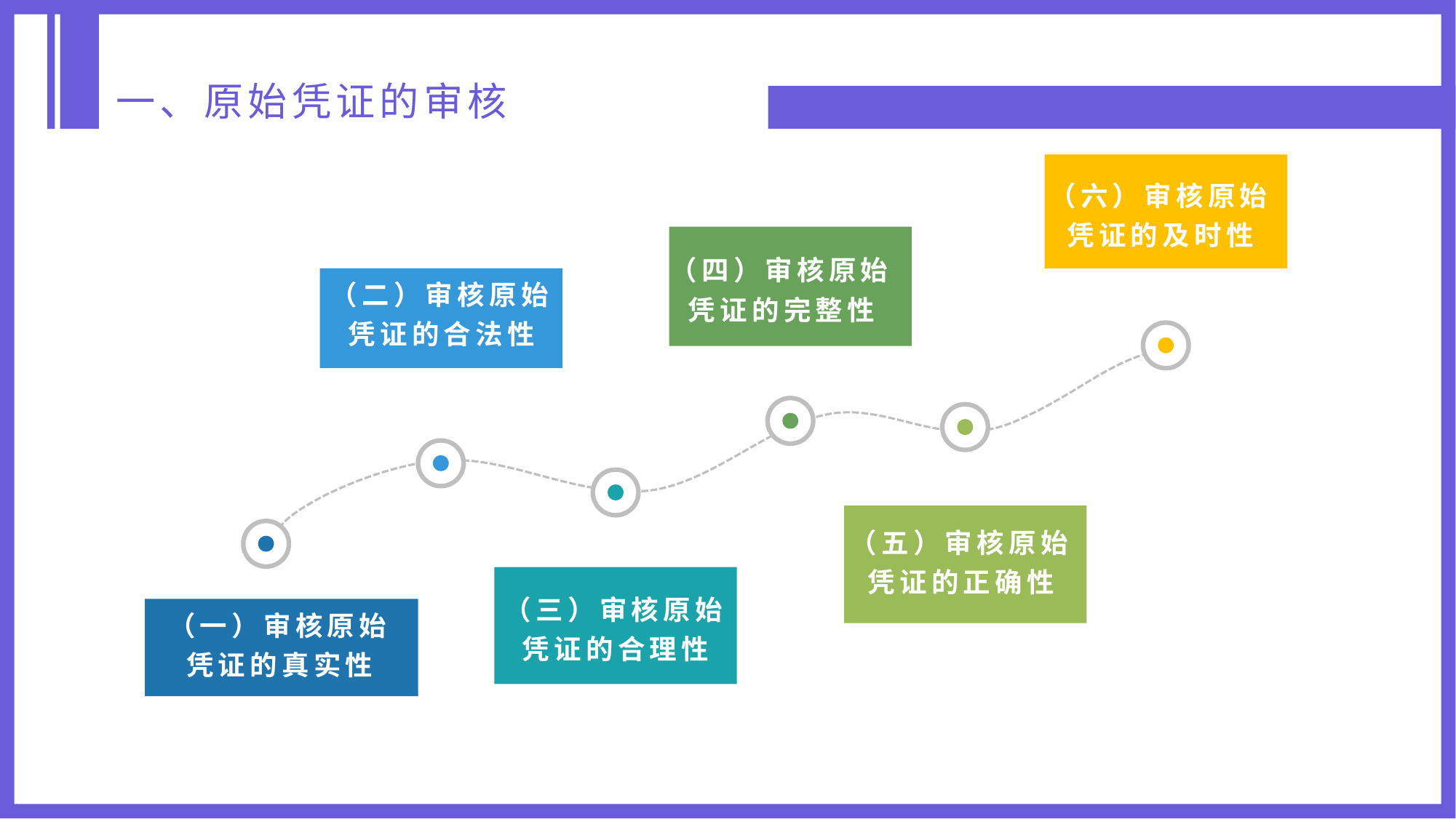

一、原始凭证的审核
（六）审核原始凭证的及时性

（四）审核原始凭证的完整性

（二）审核原始凭证的合法性

（五）审核原始凭证的正确性

（三）审核原始凭证的合理性

（一）审核原始凭证的真实性